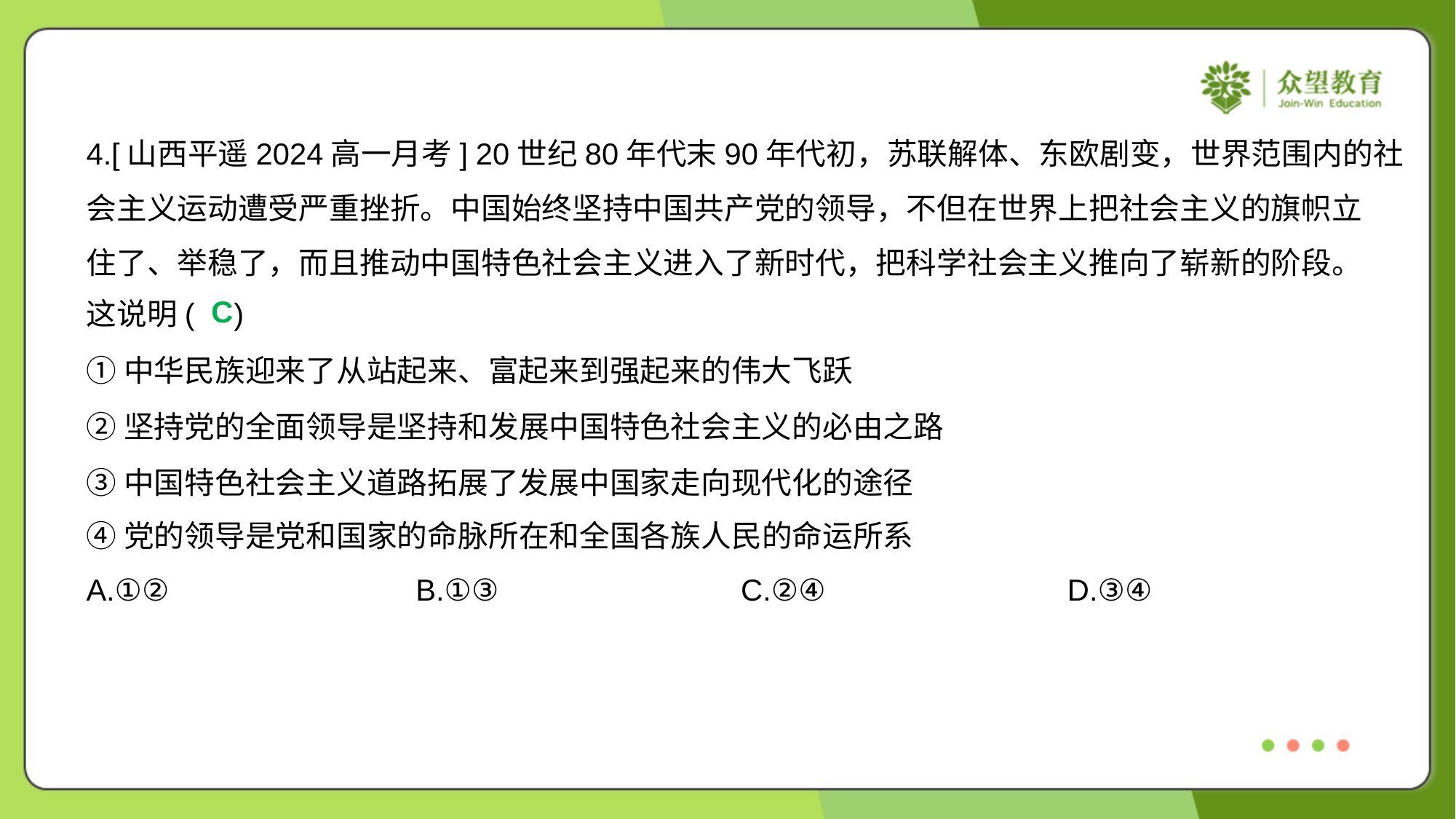

4.[山西平遥2024高一月考] 20世纪80年代末90年代初，苏联解体、东欧剧变，世界范围内的社
会主义运动遭受严重挫折。中国始终坚持中国共产党的领导，不但在世界上把社会主义的旗帜立
住了、举稳了，而且推动中国特色社会主义进入了新时代，把科学社会主义推向了崭新的阶段。
这说明(     )
C
①中华民族迎来了从站起来、富起来到强起来的伟大飞跃
②坚持党的全面领导是坚持和发展中国特色社会主义的必由之路
③中国特色社会主义道路拓展了发展中国家走向现代化的途径
④党的领导是党和国家的命脉所在和全国各族人民的命运所系
A.①②	B.①③	C.②④	D.③④